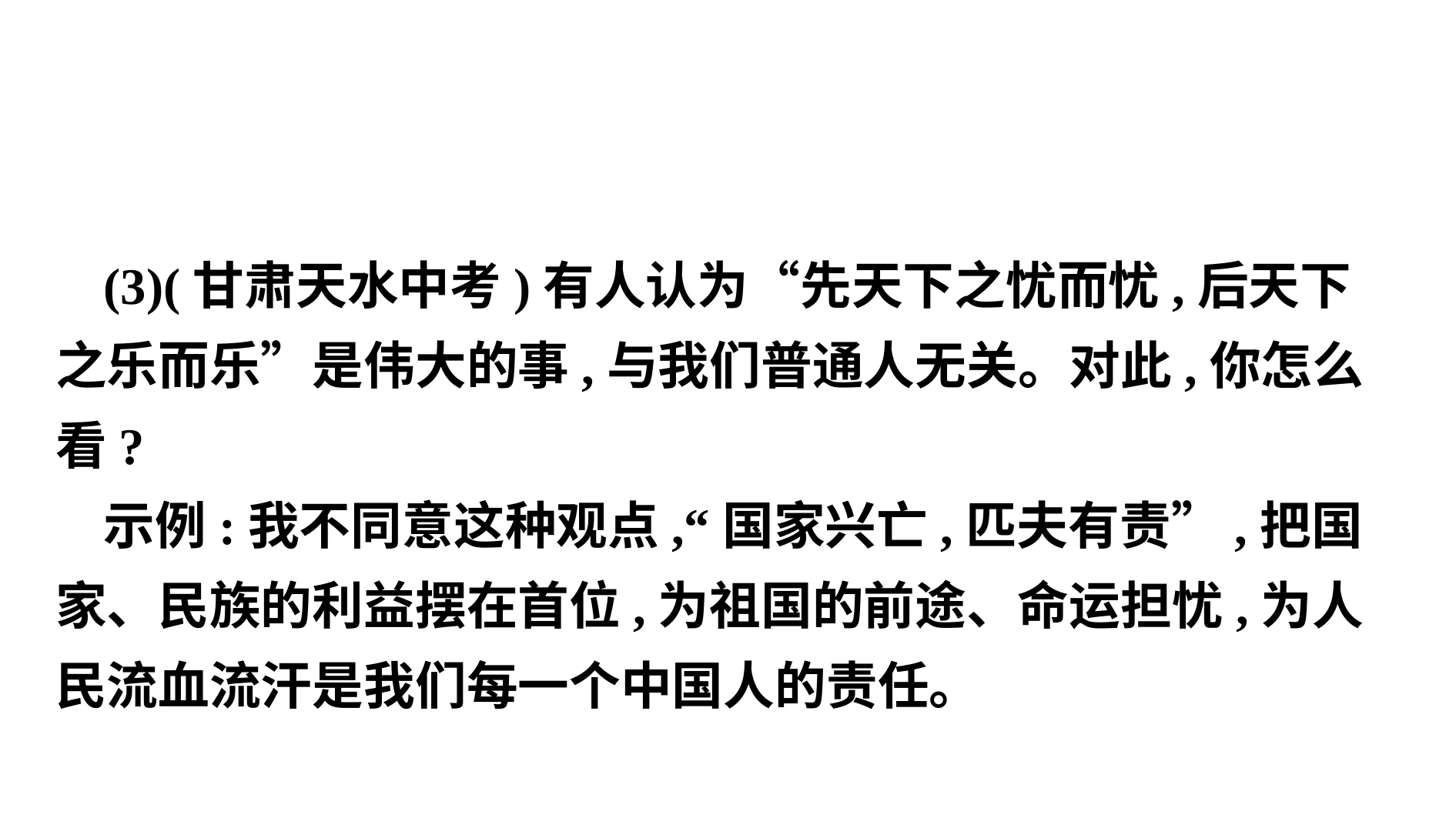

(3)(甘肃天水中考)有人认为“先天下之忧而忧,后天下之乐而乐”是伟大的事,与我们普通人无关。对此,你怎么看?
示例:我不同意这种观点,“国家兴亡,匹夫有责”,把国家、民族的利益摆在首位,为祖国的前途、命运担忧,为人民流血流汗是我们每一个中国人的责任。